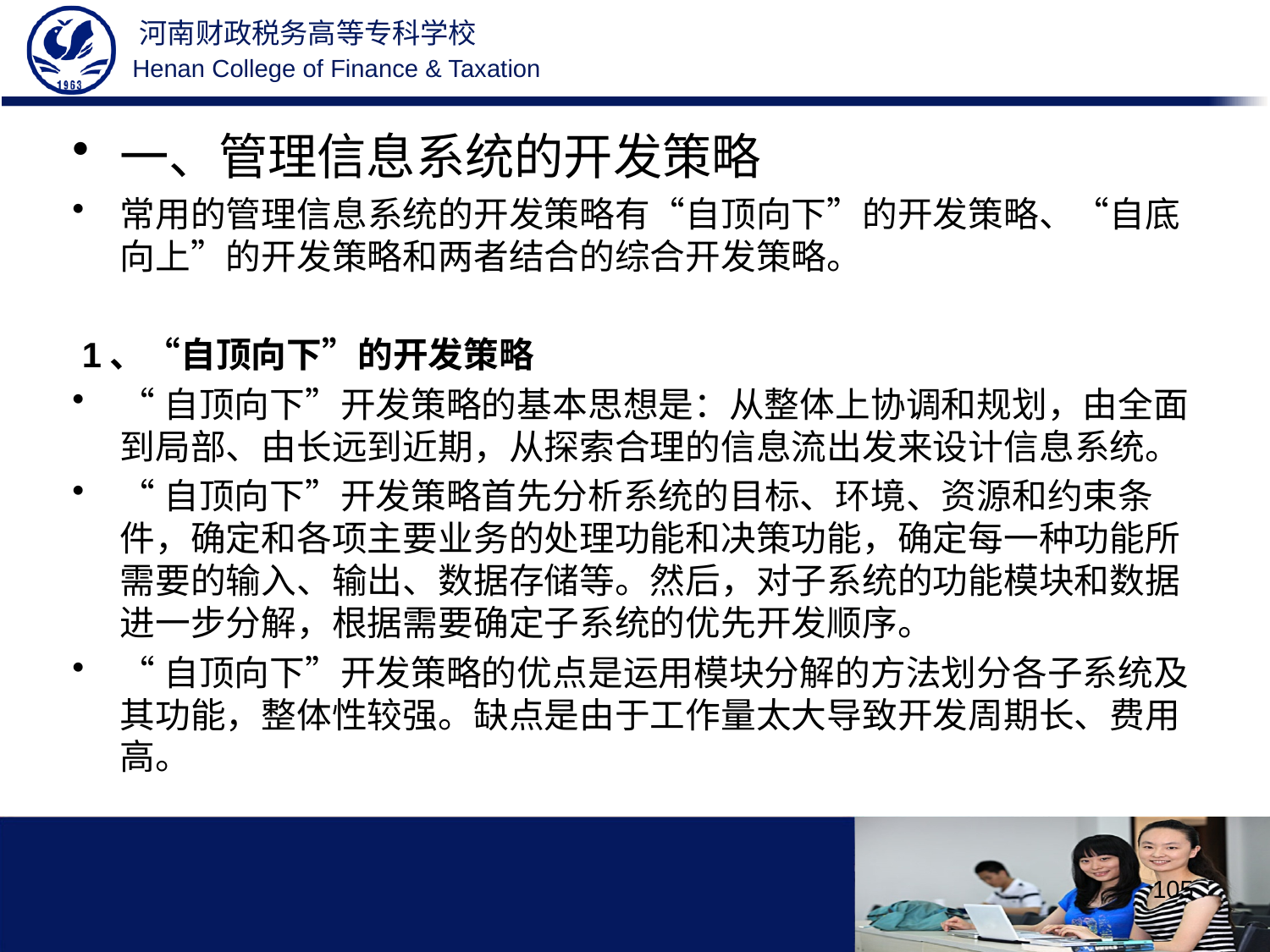

一、管理信息系统的开发策略
常用的管理信息系统的开发策略有“自顶向下”的开发策略、“自底向上”的开发策略和两者结合的综合开发策略。

 1、“自顶向下”的开发策略
“自顶向下”开发策略的基本思想是：从整体上协调和规划，由全面到局部、由长远到近期，从探索合理的信息流出发来设计信息系统。
“自顶向下”开发策略首先分析系统的目标、环境、资源和约束条件，确定和各项主要业务的处理功能和决策功能，确定每一种功能所需要的输入、输出、数据存储等。然后，对子系统的功能模块和数据进一步分解，根据需要确定子系统的优先开发顺序。
“自顶向下”开发策略的优点是运用模块分解的方法划分各子系统及其功能，整体性较强。缺点是由于工作量太大导致开发周期长、费用高。

105